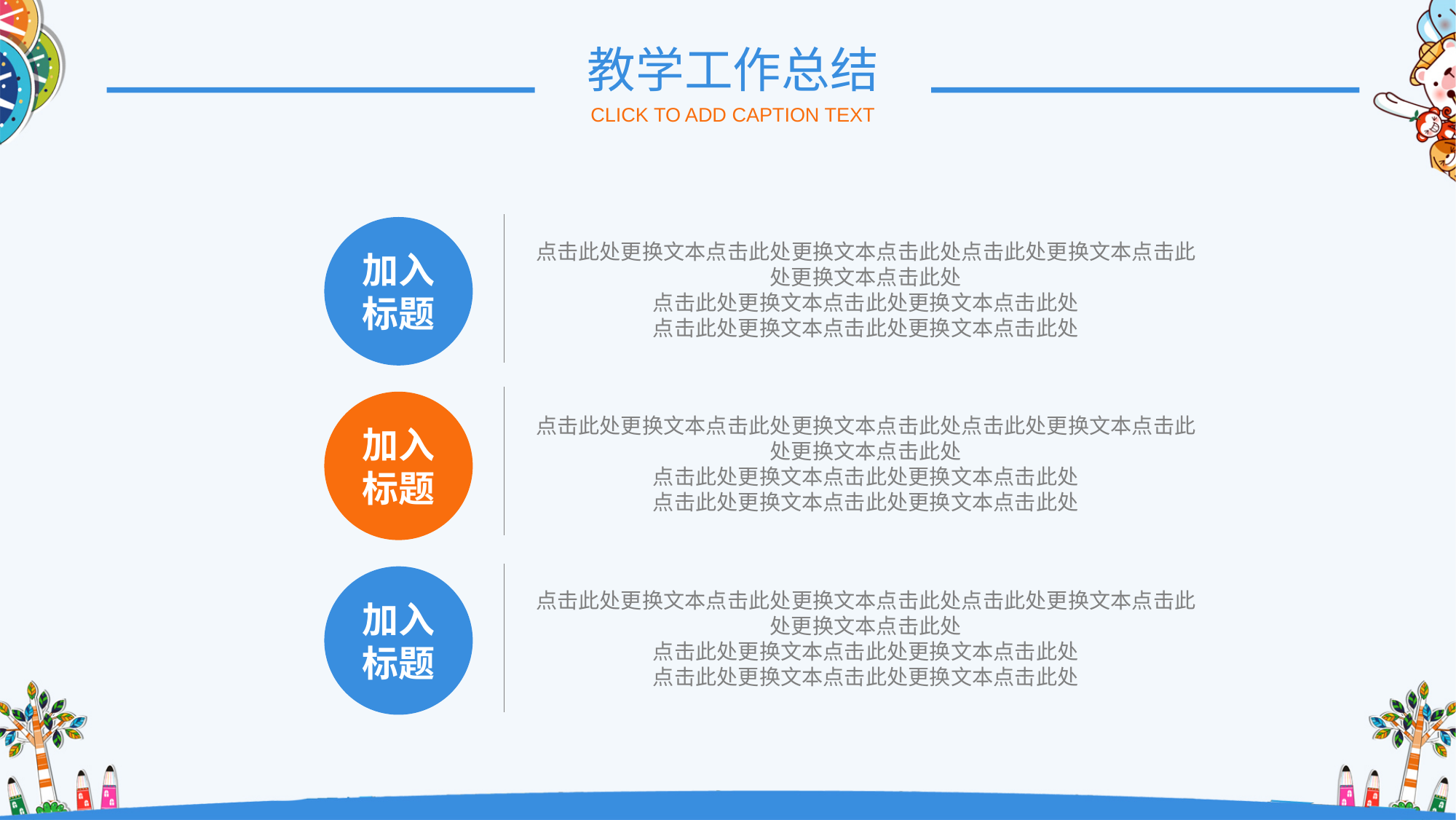

教学工作总结

CLICK TO ADD CAPTION TEXT
加入标题
点击此处更换文本点击此处更换文本点击此处点击此处更换文本点击此处更换文本点击此处
点击此处更换文本点击此处更换文本点击此处
点击此处更换文本点击此处更换文本点击此处

加入标题
点击此处更换文本点击此处更换文本点击此处点击此处更换文本点击此处更换文本点击此处
点击此处更换文本点击此处更换文本点击此处
点击此处更换文本点击此处更换文本点击此处

加入标题
点击此处更换文本点击此处更换文本点击此处点击此处更换文本点击此处更换文本点击此处
点击此处更换文本点击此处更换文本点击此处
点击此处更换文本点击此处更换文本点击此处